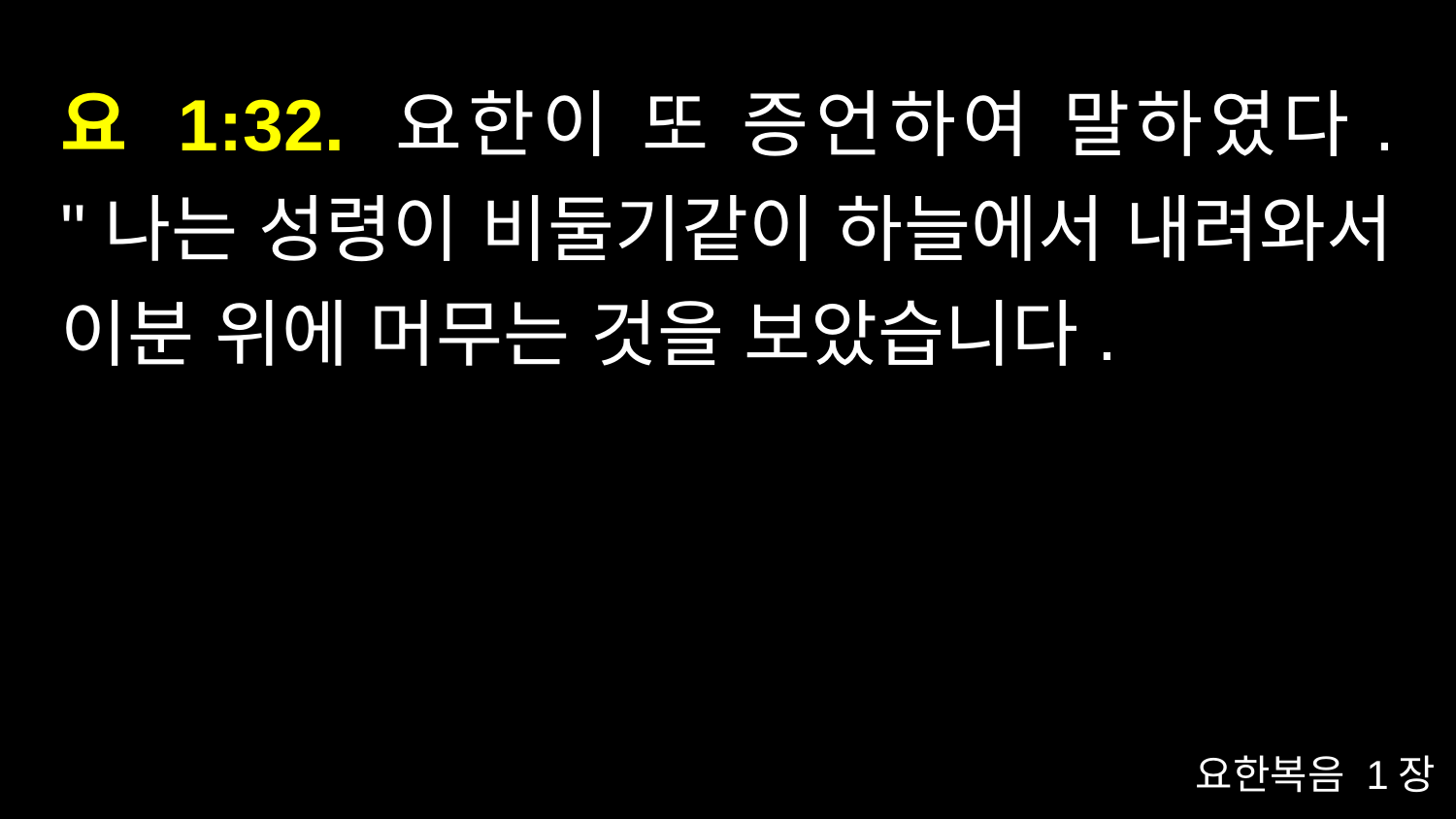

# 요 1:32. 요한이 또 증언하여 말하였다. "나는 성령이 비둘기같이 하늘에서 내려와서 이분 위에 머무는 것을 보았습니다.
요한복음 1장